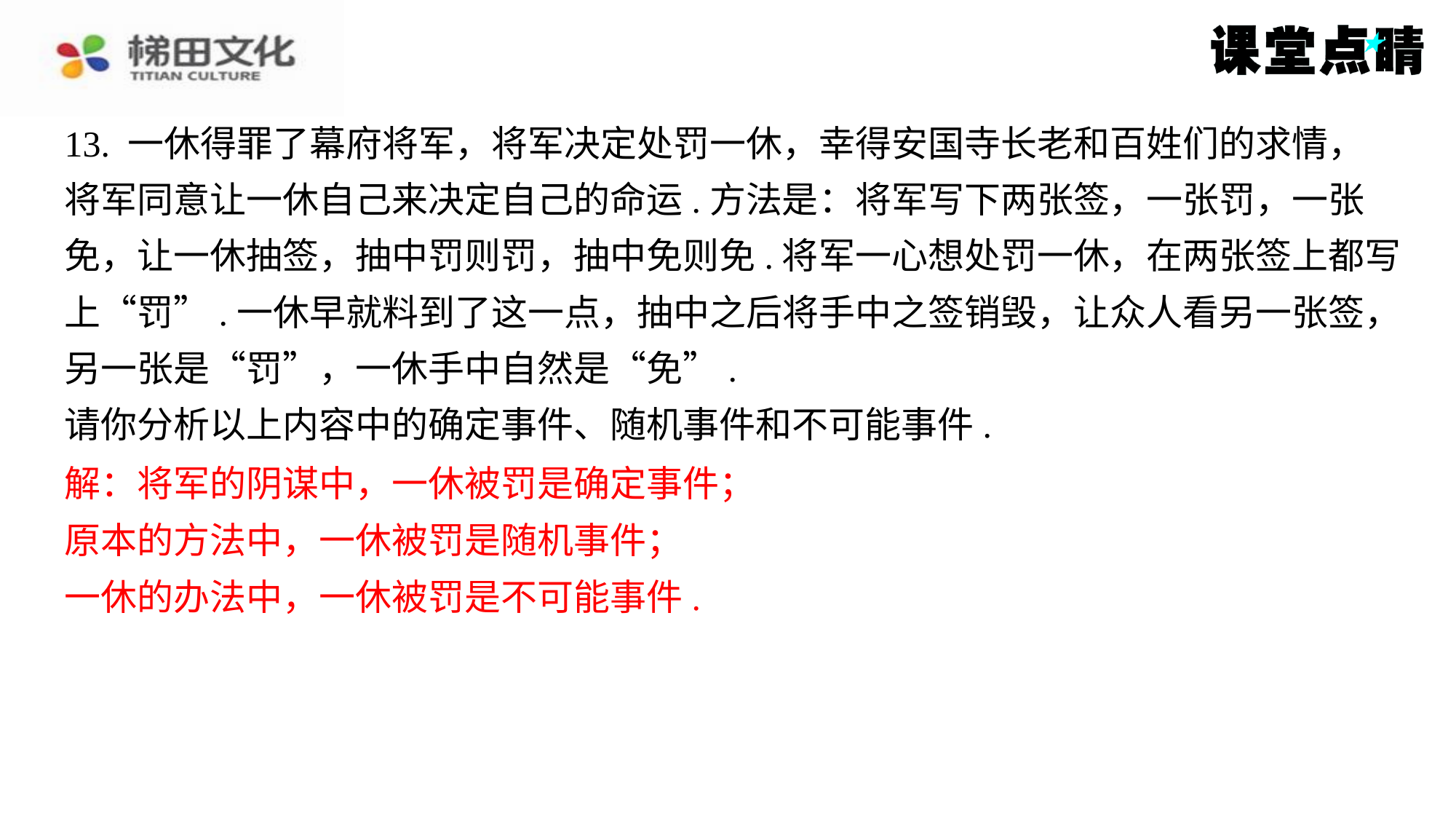

13. 一休得罪了幕府将军，将军决定处罚一休，幸得安国寺长老和百姓们的求情，
将军同意让一休自己来决定自己的命运.方法是：将军写下两张签，一张罚，一张
免，让一休抽签，抽中罚则罚，抽中免则免.将军一心想处罚一休，在两张签上都写
上“罚”.一休早就料到了这一点，抽中之后将手中之签销毁，让众人看另一张签，
另一张是“罚”，一休手中自然是“免”.
请你分析以上内容中的确定事件、随机事件和不可能事件.
解：将军的阴谋中，一休被罚是确定事件；
原本的方法中，一休被罚是随机事件；
一休的办法中，一休被罚是不可能事件.
解：将军的阴谋中，一休被罚是确定事件；
原本的方法中，一休被罚是随机事件；
一休的办法中，一休被罚是不可能事件.